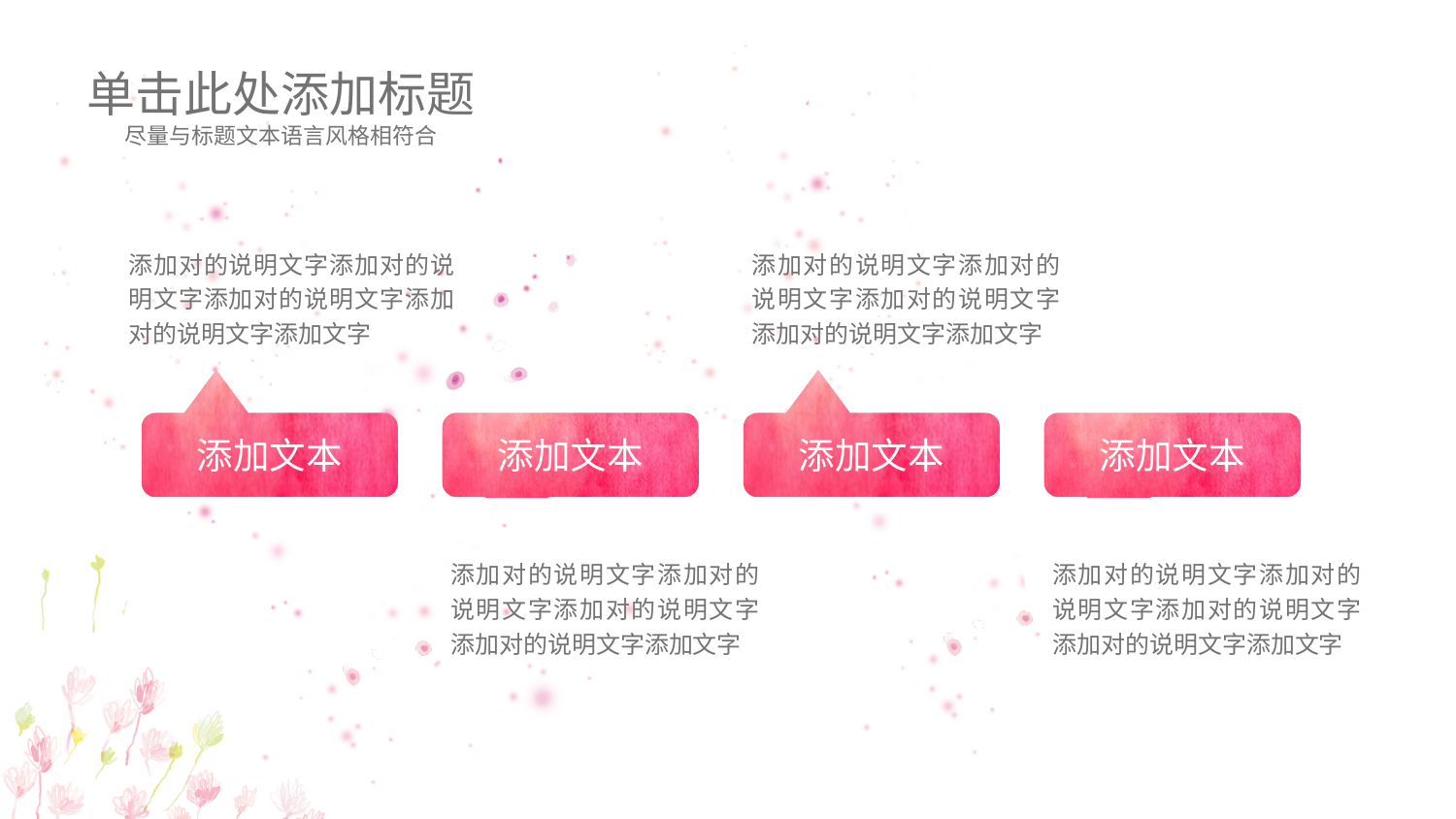

单击此处添加标题
尽量与标题文本语言风格相符合
添加对的说明文字添加对的说明文字添加对的说明文字添加对的说明文字添加文字
添加对的说明文字添加对的说明文字添加对的说明文字添加对的说明文字添加文字
添加文本
添加文本
添加文本
添加文本
添加对的说明文字添加对的说明文字添加对的说明文字添加对的说明文字添加文字
添加对的说明文字添加对的说明文字添加对的说明文字添加对的说明文字添加文字